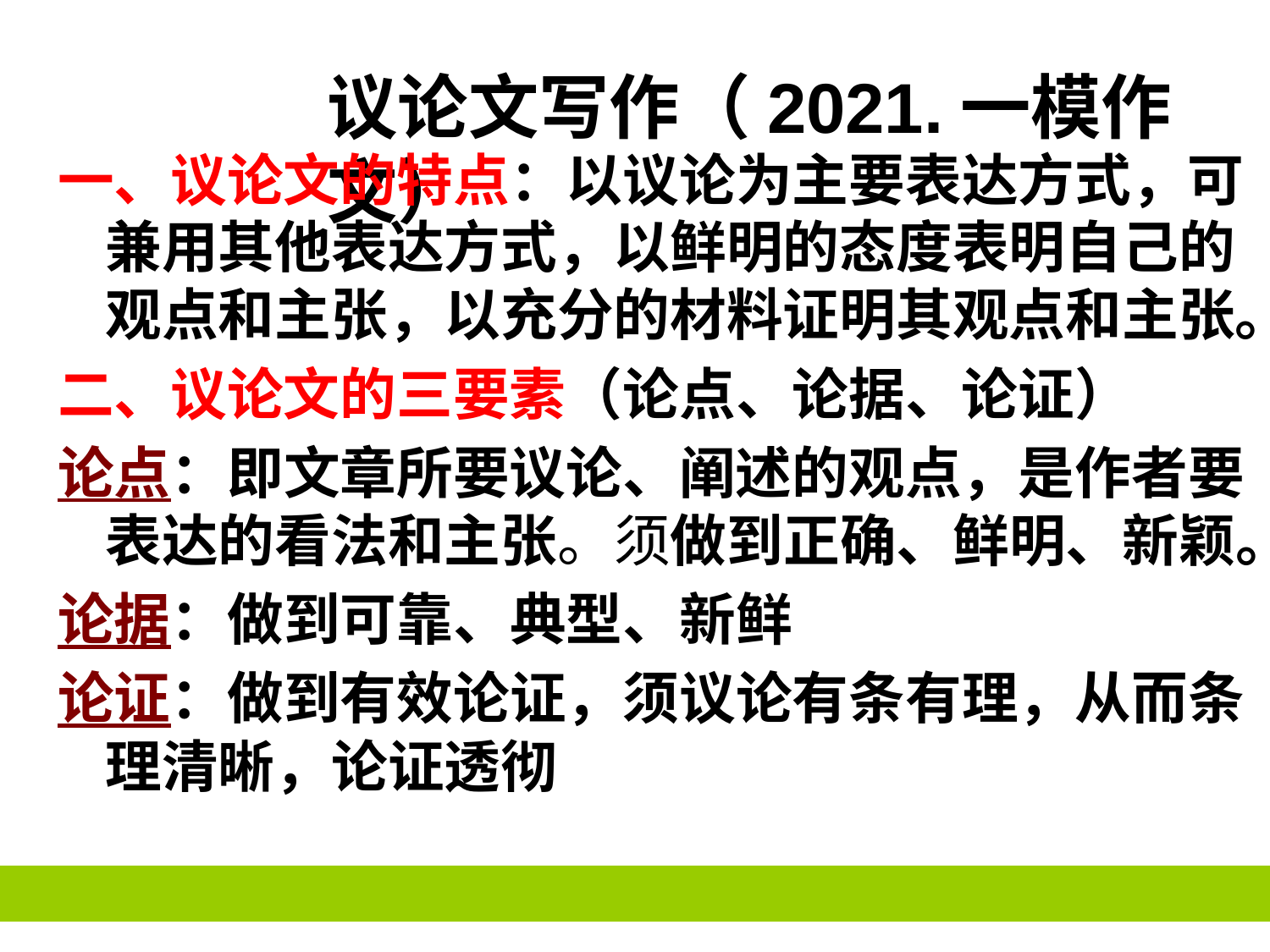

议论文写作（2021.一模作文）
一、议论文的特点：以议论为主要表达方式，可兼用其他表达方式，以鲜明的态度表明自己的观点和主张，以充分的材料证明其观点和主张。
二、议论文的三要素（论点、论据、论证）
论点：即文章所要议论、阐述的观点，是作者要表达的看法和主张。须做到正确、鲜明、新颖。
论据：做到可靠、典型、新鲜
论证：做到有效论证，须议论有条有理，从而条理清晰，论证透彻